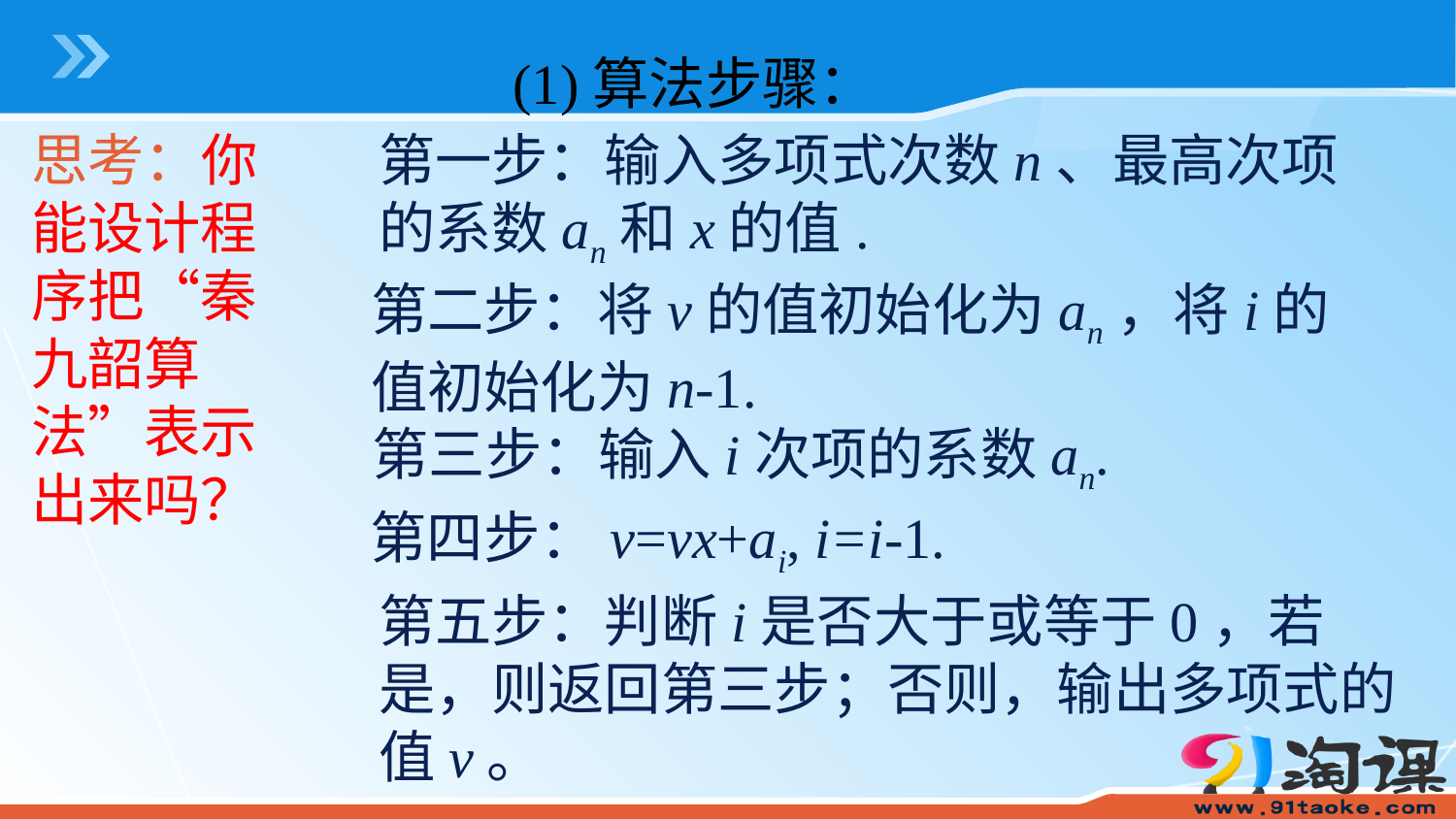

(1)算法步骤：
思考：你能设计程序把“秦九韶算法”表示出来吗？
第一步：输入多项式次数n、最高次项的系数an和x的值.
第二步：将v的值初始化为an，将i的值初始化为n-1.
第三步：输入i次项的系数an.
第四步：v=vx+ai, i=i-1.
第五步：判断i是否大于或等于0，若是，则返回第三步；否则，输出多项式的值v。